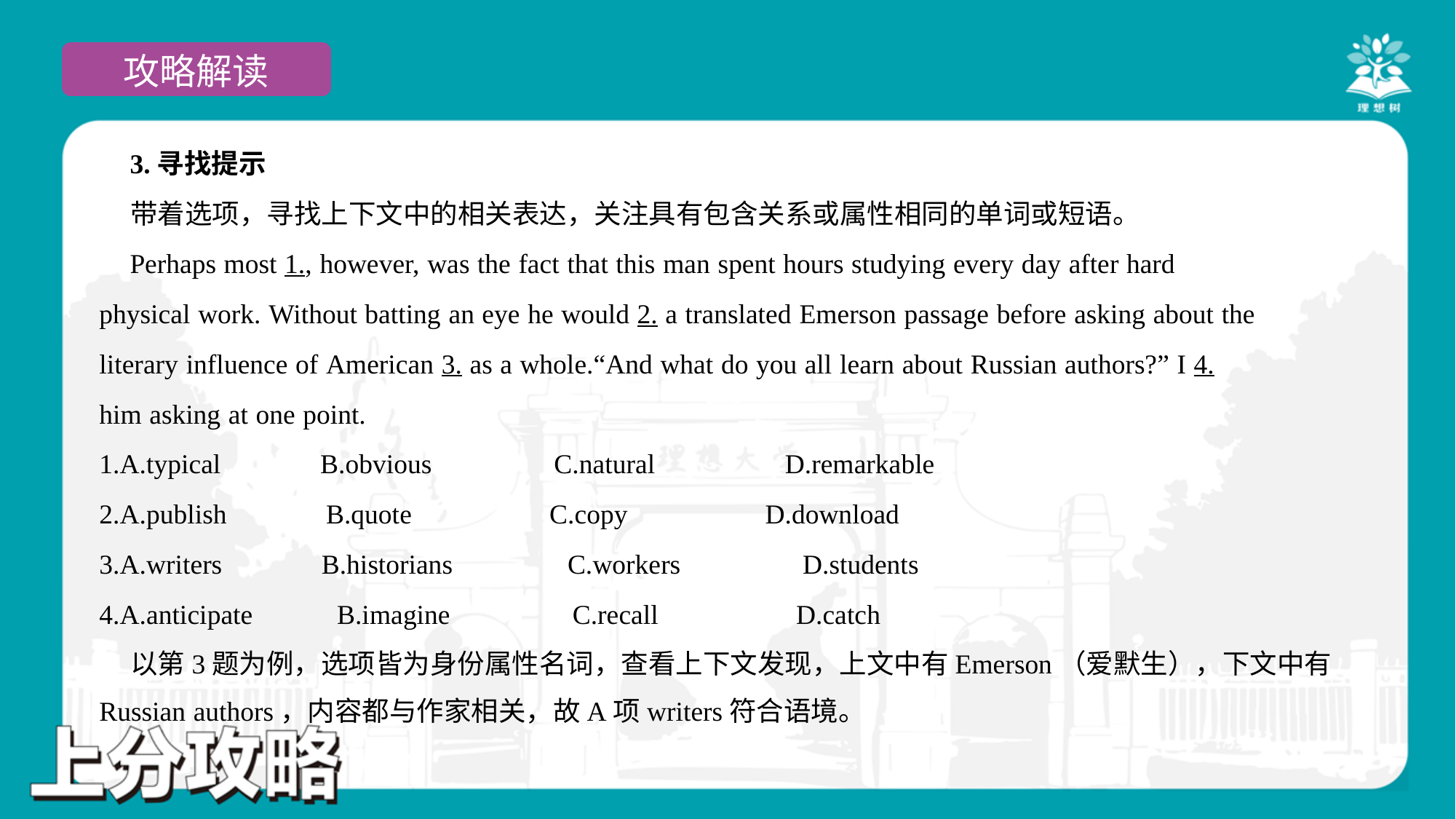

3.寻找提示
    带着选项，寻找上下文中的相关表达，关注具有包含关系或属性相同的单词或短语。
    Perhaps most 1., however, was the fact that this man spent hours studying every day after hard
physical work. Without batting an eye he would 2. a translated Emerson passage before asking about the
literary influence of American 3. as a whole.“And what do you all learn about Russian authors?” I 4.
him asking at one point.
1.A.typical             B.obvious                C.natural                 D.remarkable
2.A.publish             B.quote                  C.copy                  D.download
3.A.writers             B.historians               C.workers                D.students
4.A.anticipate           B.imagine                C.recall                  D.catch
    以第3题为例，选项皆为身份属性名词，查看上下文发现，上文中有Emerson（爱默生），下文中有
Russian authors，内容都与作家相关，故A项writers符合语境。#1.1.4.5